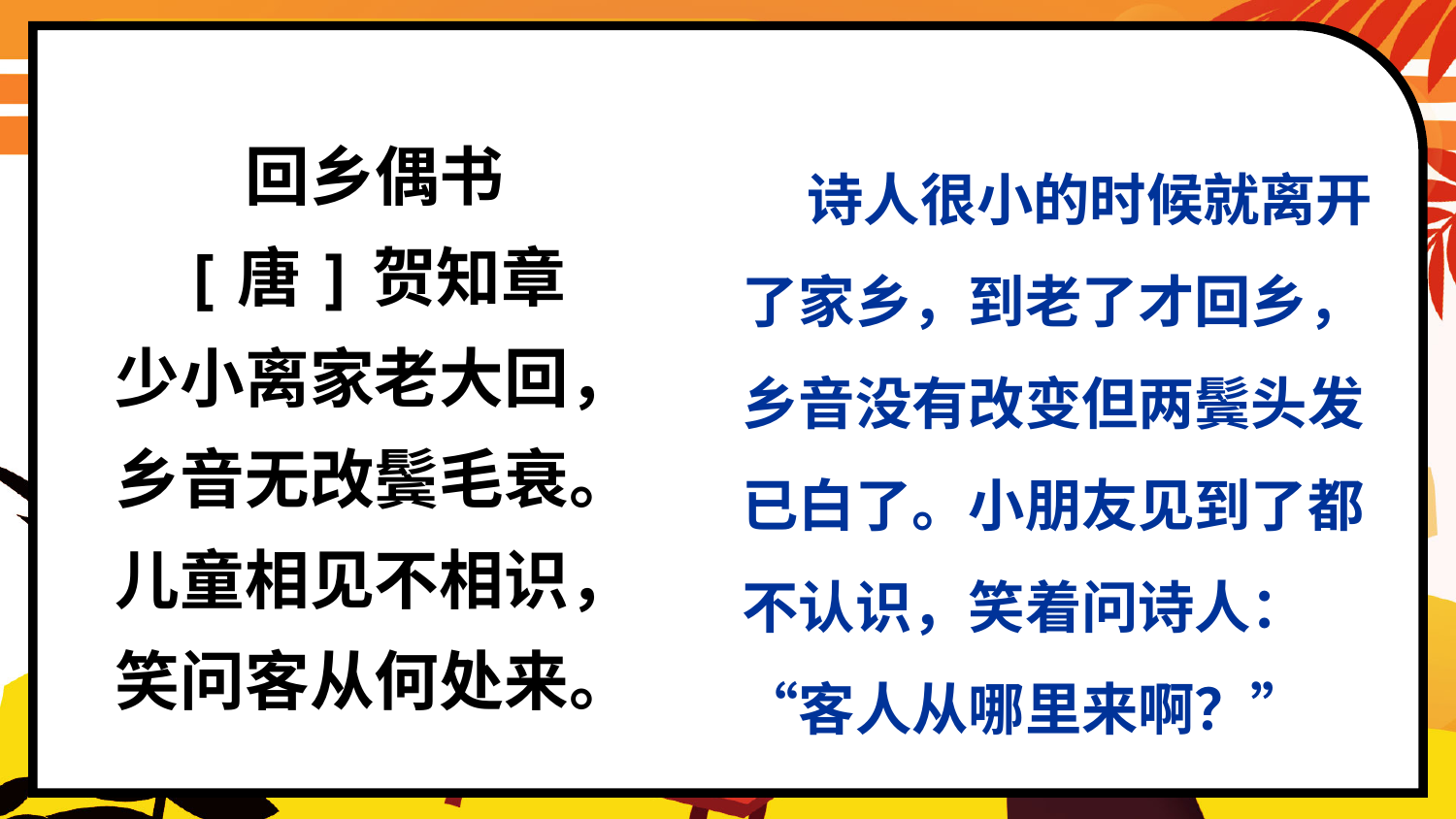

回乡偶书
[唐]贺知章
少小离家老大回，
乡音无改鬓毛衰。
儿童相见不相识，
笑问客从何处来。
    诗人很小的时候就离开了家乡，到老了才回乡，乡音没有改变但两鬓头发已白了。小朋友见到了都不认识，笑着问诗人：“客人从哪里来啊？”